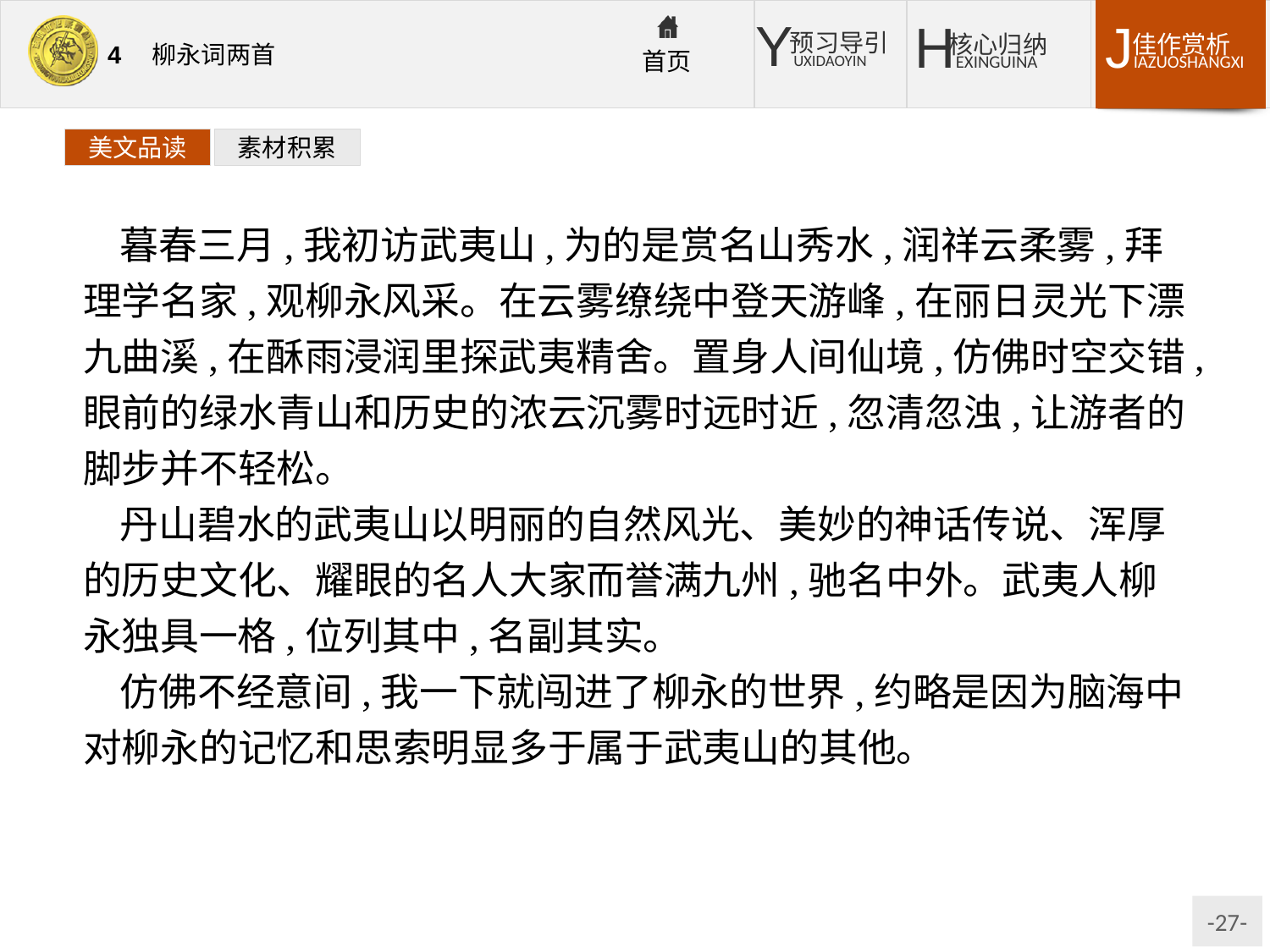

美文品读
素材积累
暮春三月,我初访武夷山,为的是赏名山秀水,润祥云柔雾,拜理学名家,观柳永风采。在云雾缭绕中登天游峰,在丽日灵光下漂九曲溪,在酥雨浸润里探武夷精舍。置身人间仙境,仿佛时空交错,眼前的绿水青山和历史的浓云沉雾时远时近,忽清忽浊,让游者的脚步并不轻松。
丹山碧水的武夷山以明丽的自然风光、美妙的神话传说、浑厚的历史文化、耀眼的名人大家而誉满九州,驰名中外。武夷人柳永独具一格,位列其中,名副其实。
仿佛不经意间,我一下就闯进了柳永的世界,约略是因为脑海中对柳永的记忆和思索明显多于属于武夷山的其他。